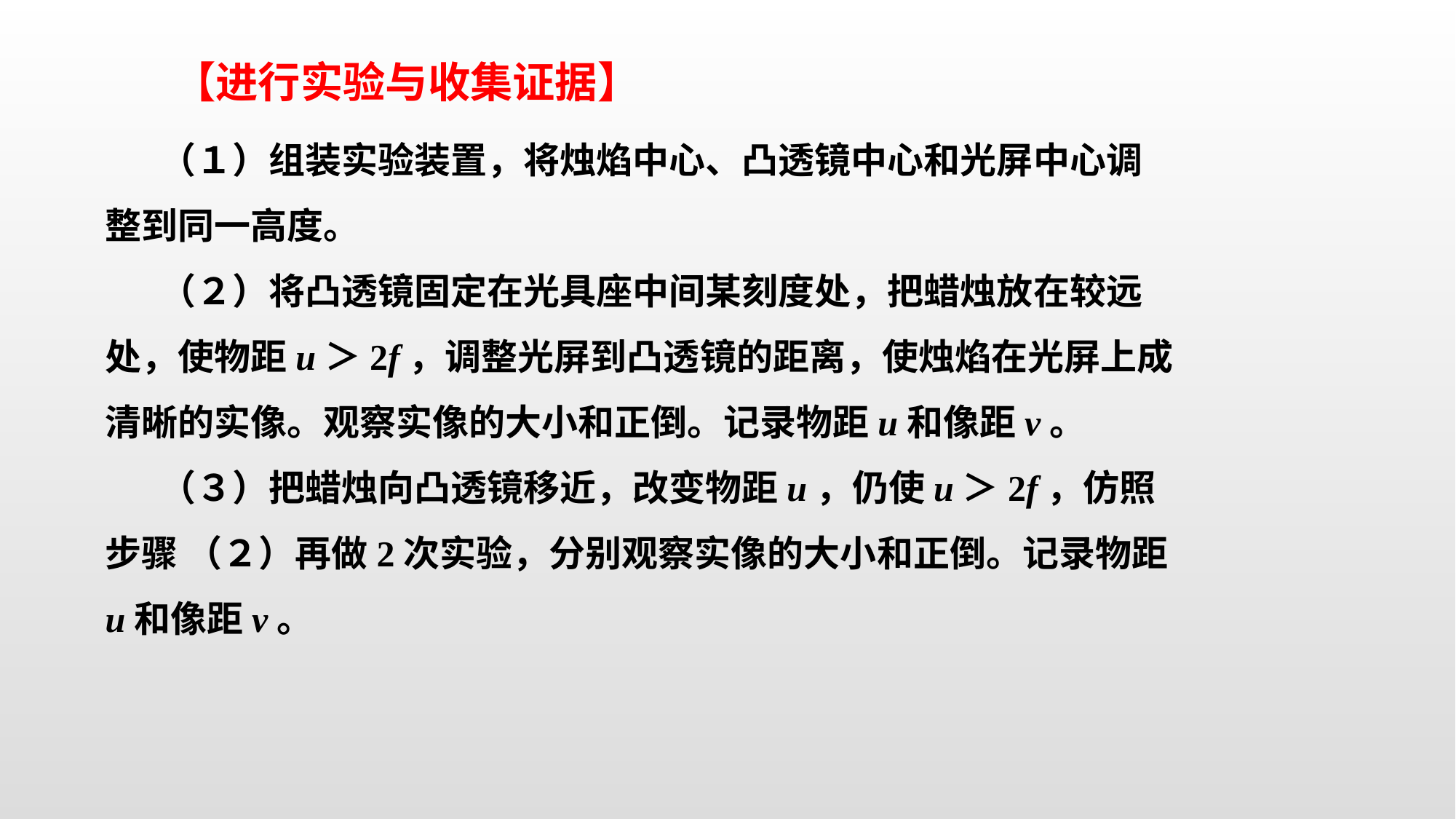

【进行实验与收集证据】
（１）组装实验装置，将烛焰中心、凸透镜中心和光屏中心调整到同一高度。
（２）将凸透镜固定在光具座中间某刻度处，把蜡烛放在较远处，使物距u＞2f，调整光屏到凸透镜的距离，使烛焰在光屏上成清晰的实像。观察实像的大小和正倒。记录物距u和像距v。
（３）把蜡烛向凸透镜移近，改变物距u，仍使u＞2f，仿照步骤 （２）再做2次实验，分别观察实像的大小和正倒。记录物距u和像距v。